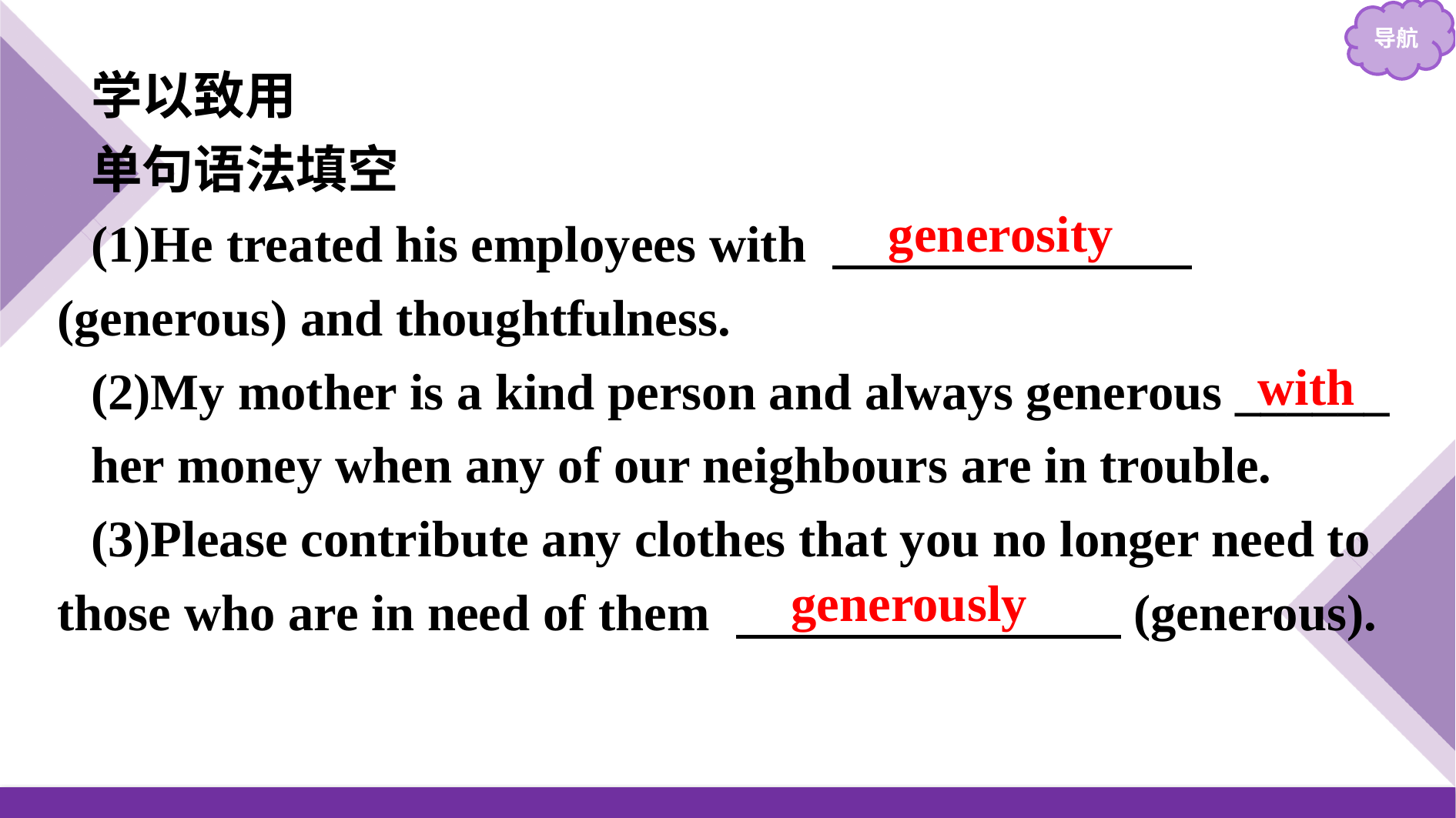

学以致用
单句语法填空
(1)He treated his employees with 　　　　　　　(generous) and thoughtfulness.
(2)My mother is a kind person and always generous ______
her money when any of our neighbours are in trouble.
(3)Please contribute any clothes that you no longer need to those who are in need of them 　　　　　　　 (generous).
generosity
with
generously